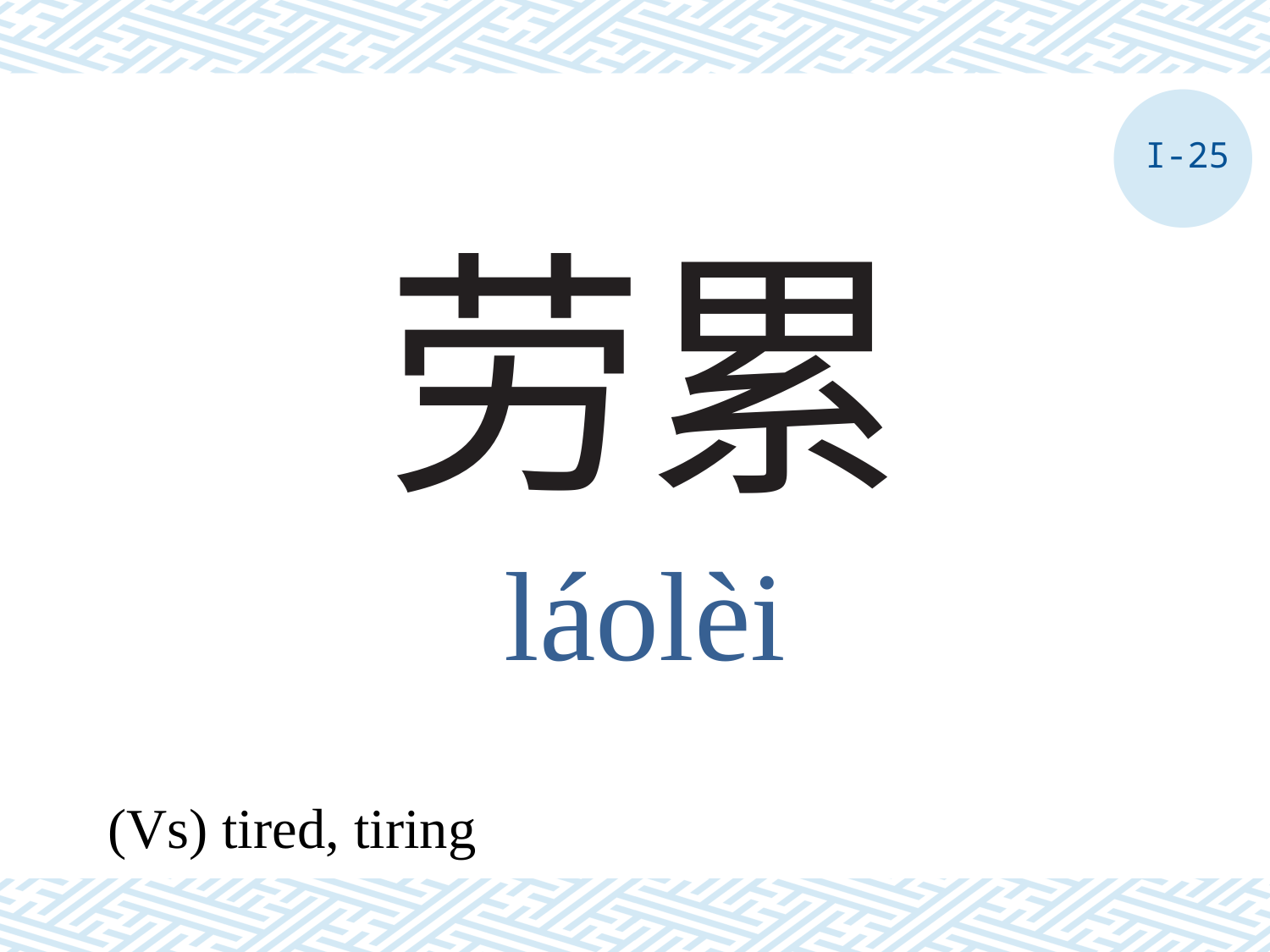

I-25

# 劳累
láolèi
(Vs) tired, tiring